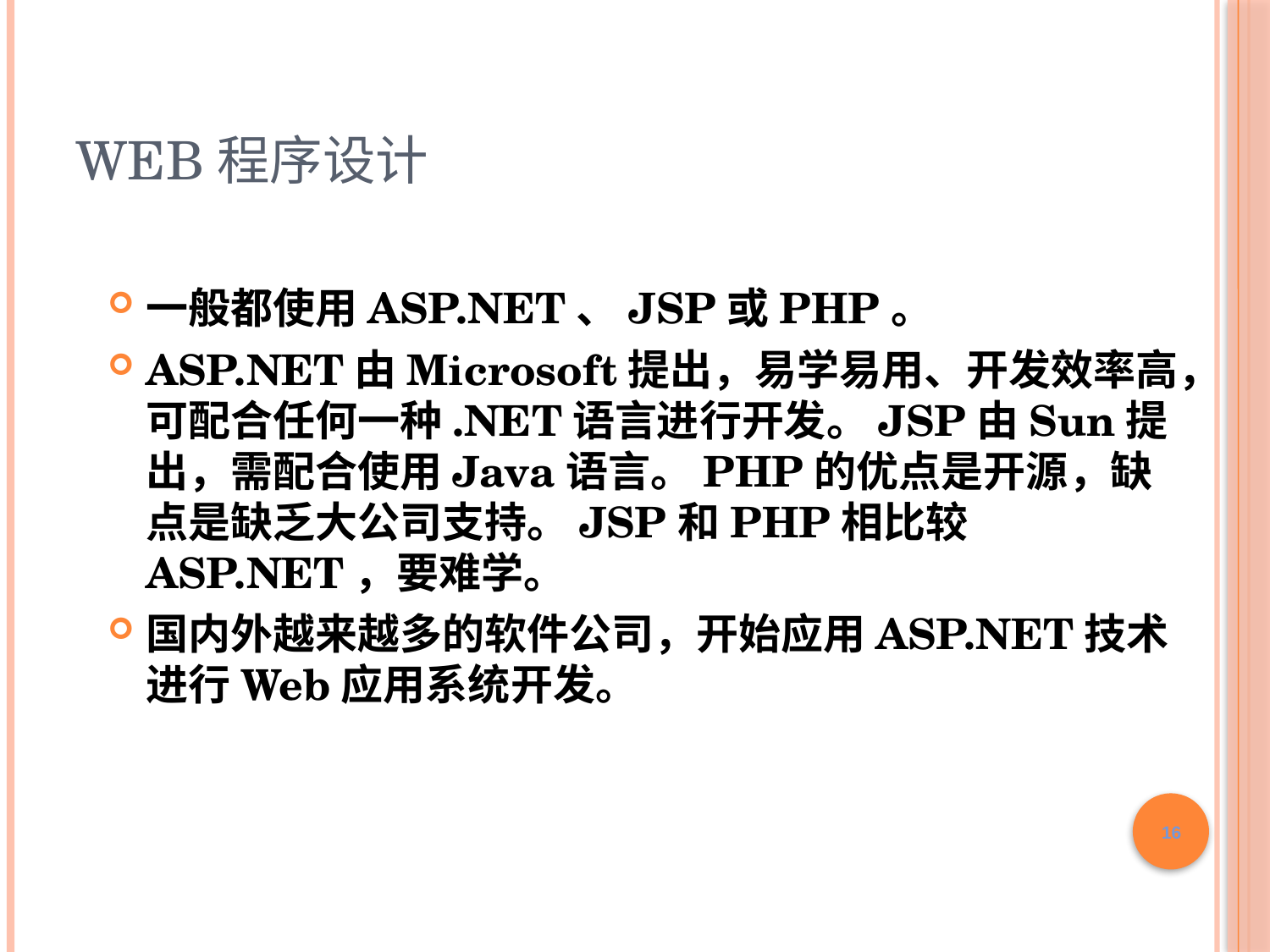

# Web程序设计
一般都使用ASP.NET、JSP或PHP。
ASP.NET由Microsoft提出，易学易用、开发效率高，可配合任何一种.NET语言进行开发。JSP由Sun提出，需配合使用Java语言。PHP的优点是开源，缺点是缺乏大公司支持。JSP和PHP相比较ASP.NET，要难学。
国内外越来越多的软件公司，开始应用ASP.NET技术进行Web应用系统开发。
16